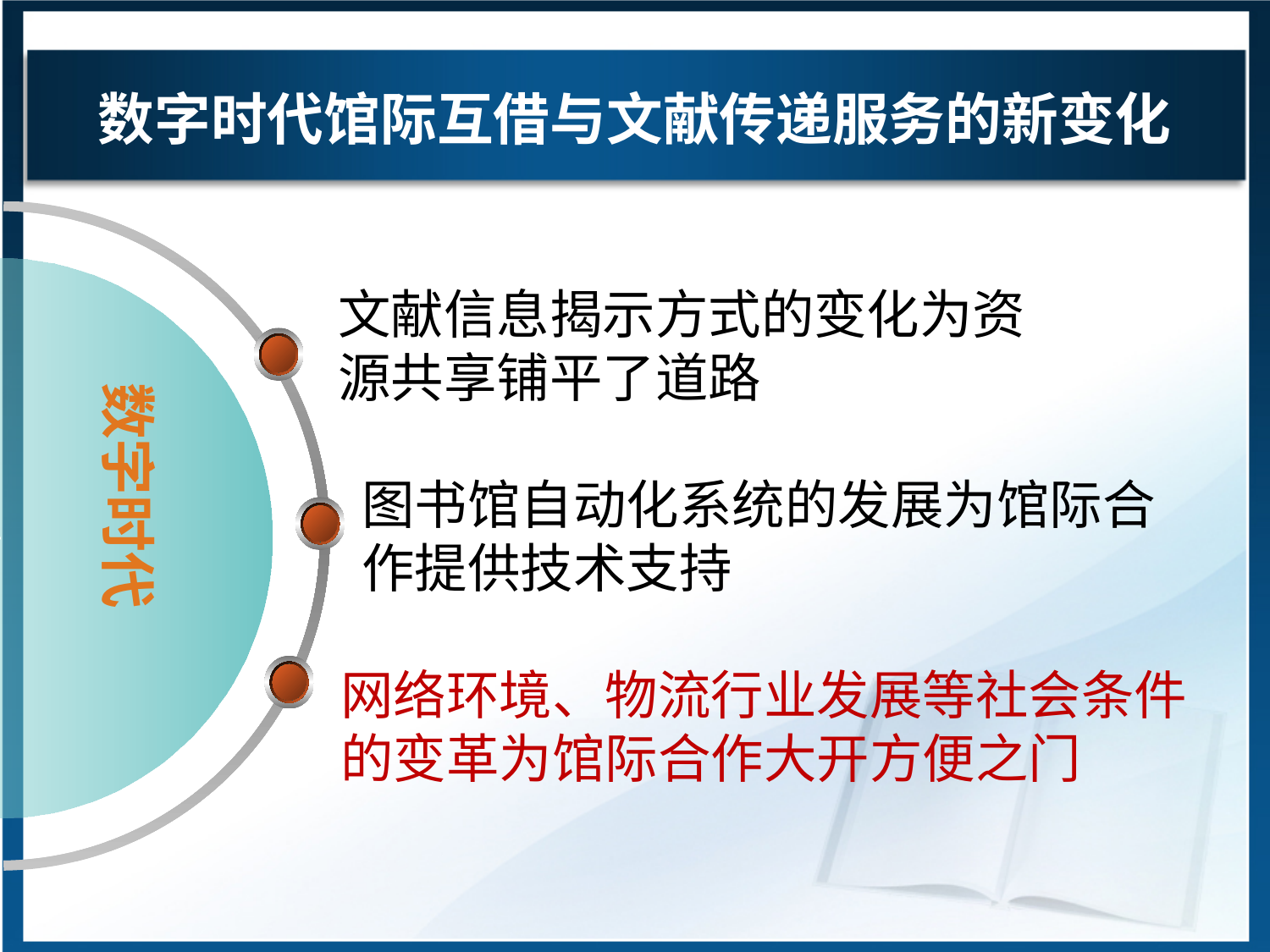

# 数字时代馆际互借与文献传递服务的新变化

文献信息揭示方式的变化为资源共享铺平了道路

数字时代
图书馆自动化系统的发展为馆际合作提供技术支持

网络环境、物流行业发展等社会条件的变革为馆际合作大开方便之门